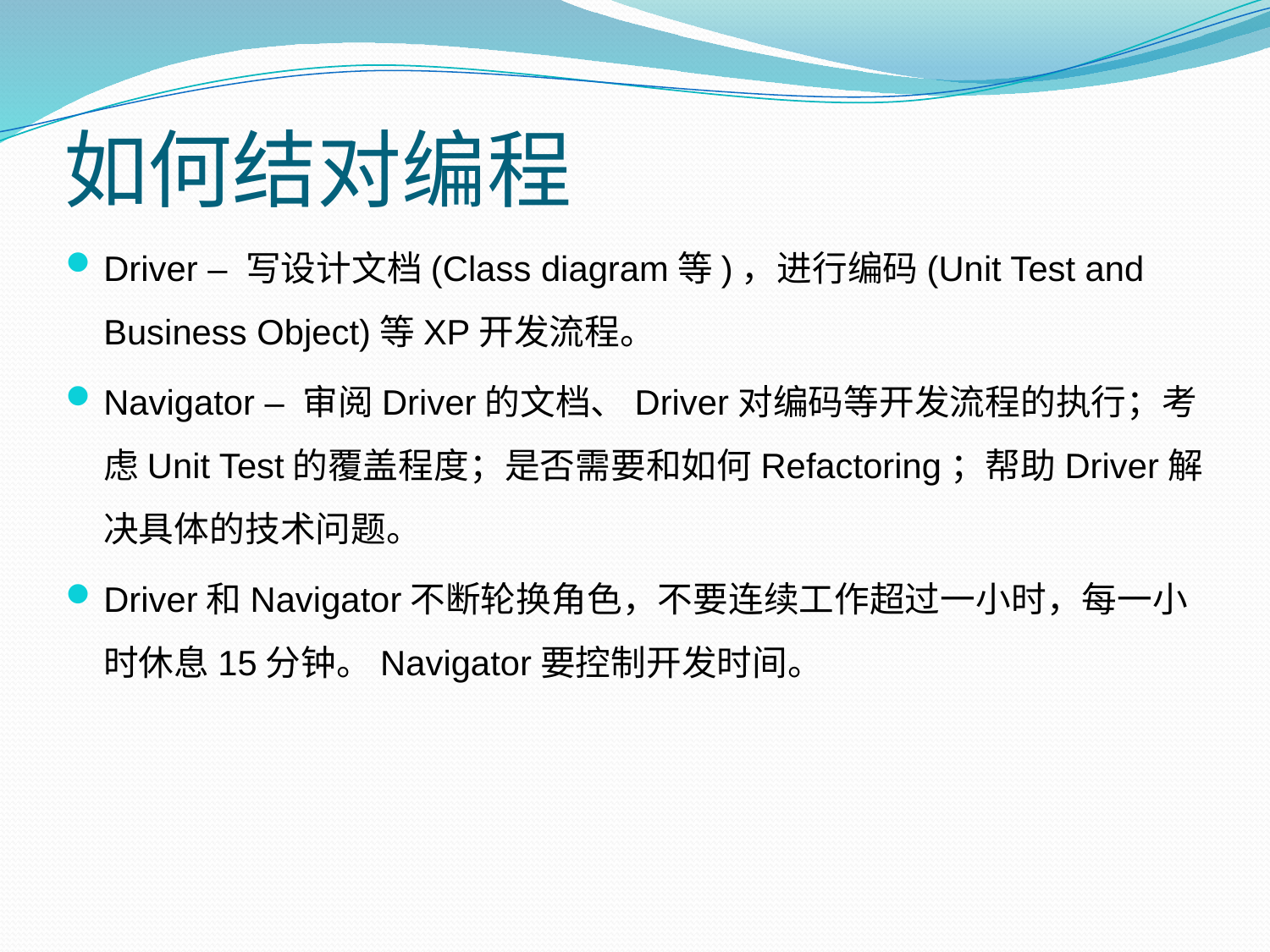

# 如何结对编程
Driver – 写设计文档(Class diagram等)，进行编码(Unit Test and Business Object)等XP开发流程。
Navigator – 审阅Driver的文档、Driver对编码等开发流程的执行；考虑Unit Test的覆盖程度；是否需要和如何Refactoring；帮助Driver解决具体的技术问题。
Driver和Navigator不断轮换角色，不要连续工作超过一小时，每一小时休息15分钟。Navigator要控制开发时间。